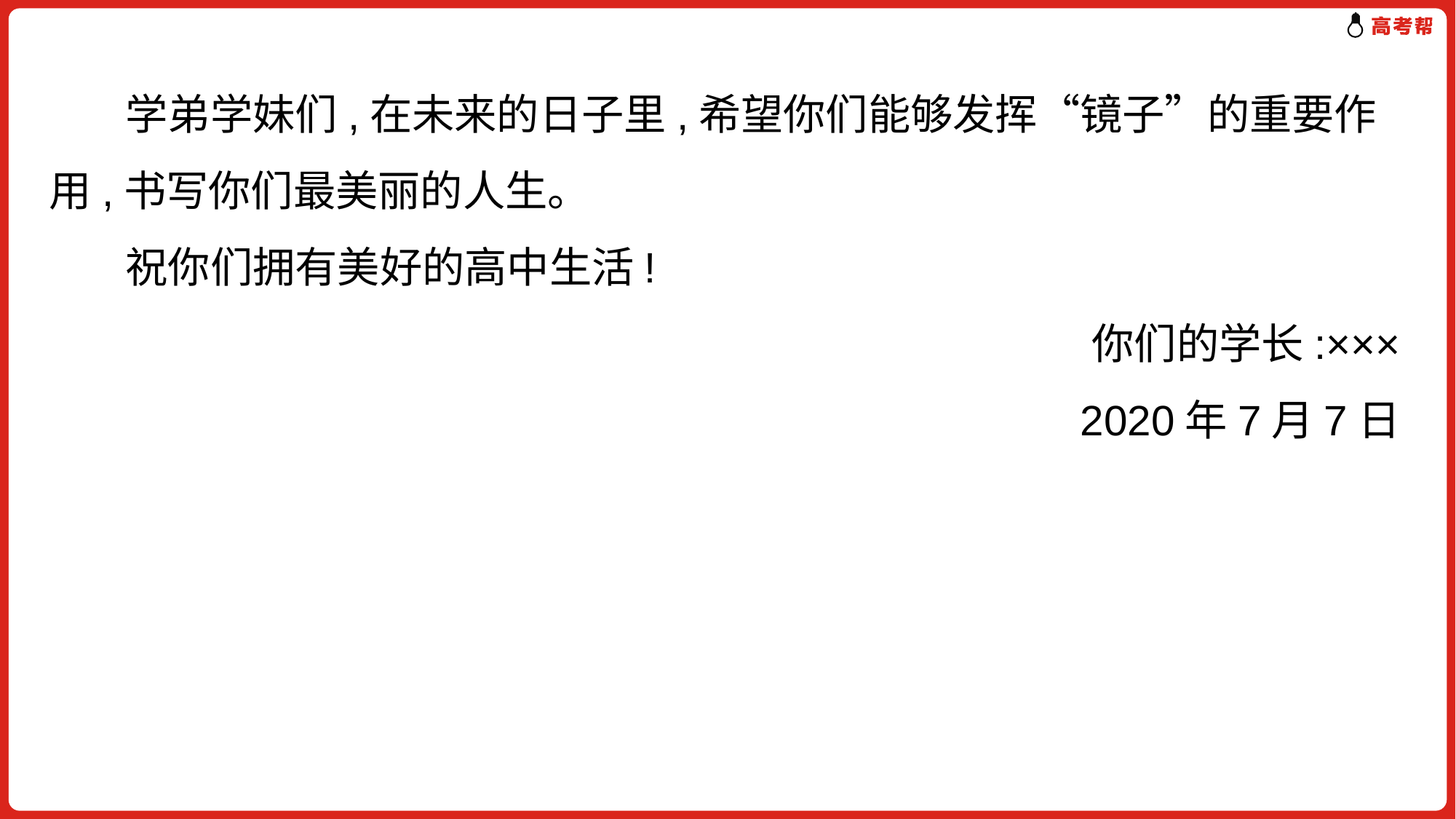

学弟学妹们,在未来的日子里,希望你们能够发挥“镜子”的重要作用,书写你们最美丽的人生。
       祝你们拥有美好的高中生活!
你们的学长:×××
2020年7月7日